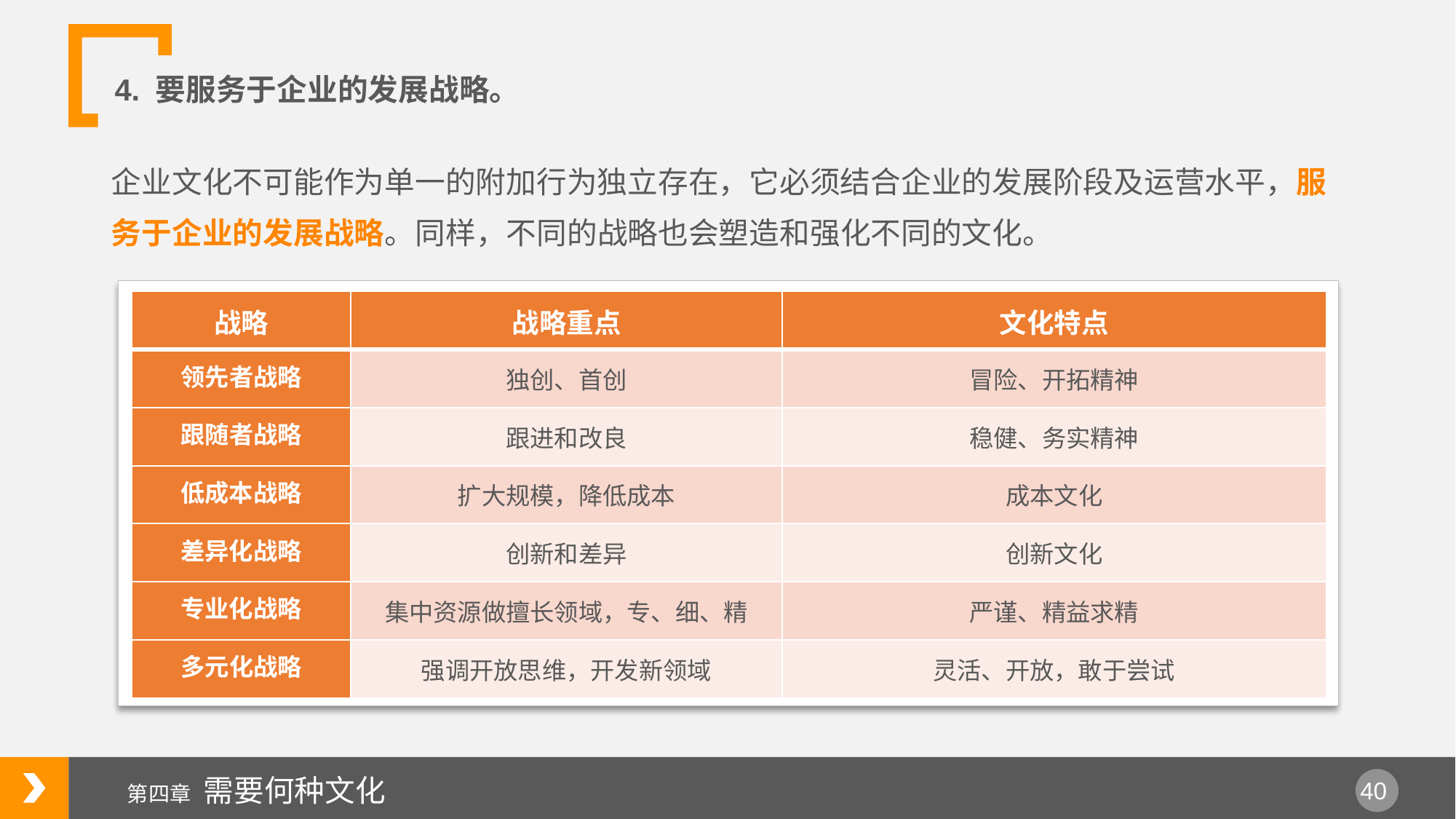

4. 要服务于企业的发展战略。
企业文化不可能作为单一的附加行为独立存在，它必须结合企业的发展阶段及运营水平，服务于企业的发展战略。同样，不同的战略也会塑造和强化不同的文化。

| 战略 | 战略重点 | 文化特点 |
| --- | --- | --- |
| 领先者战略 | 独创、首创 | 冒险、开拓精神 |
| 跟随者战略 | 跟进和改良 | 稳健、务实精神 |
| 低成本战略 | 扩大规模，降低成本 | 成本文化 |
| 差异化战略 | 创新和差异 | 创新文化 |
| 专业化战略 | 集中资源做擅长领域，专、细、精 | 严谨、精益求精 |
| 多元化战略 | 强调开放思维，开发新领域 | 灵活、开放，敢于尝试 |